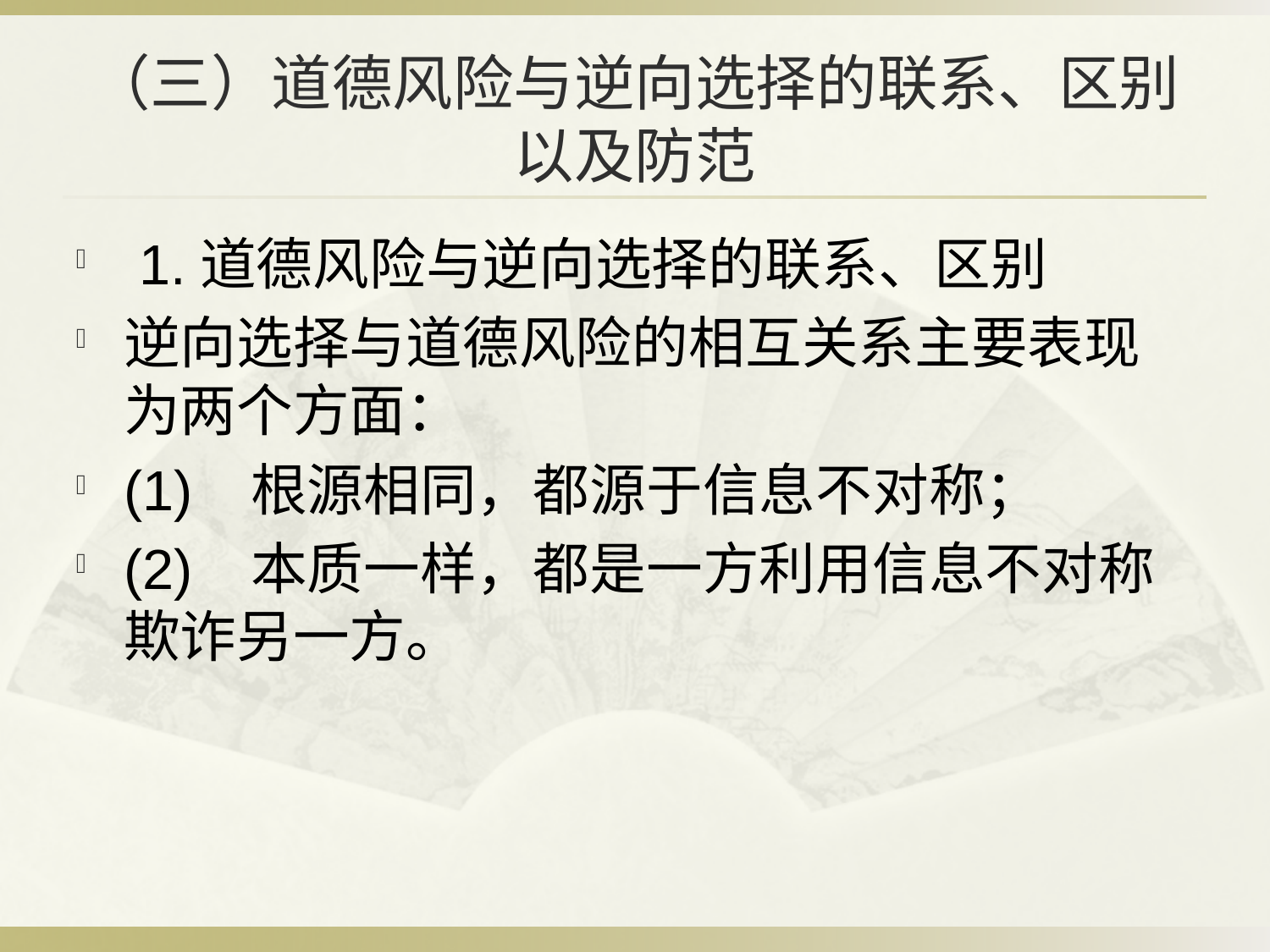

# （三）道德风险与逆向选择的联系、区别以及防范
 1.道德风险与逆向选择的联系、区别
逆向选择与道德风险的相互关系主要表现为两个方面：
(1)	根源相同，都源于信息不对称；
(2)	本质一样，都是一方利用信息不对称欺诈另一方。